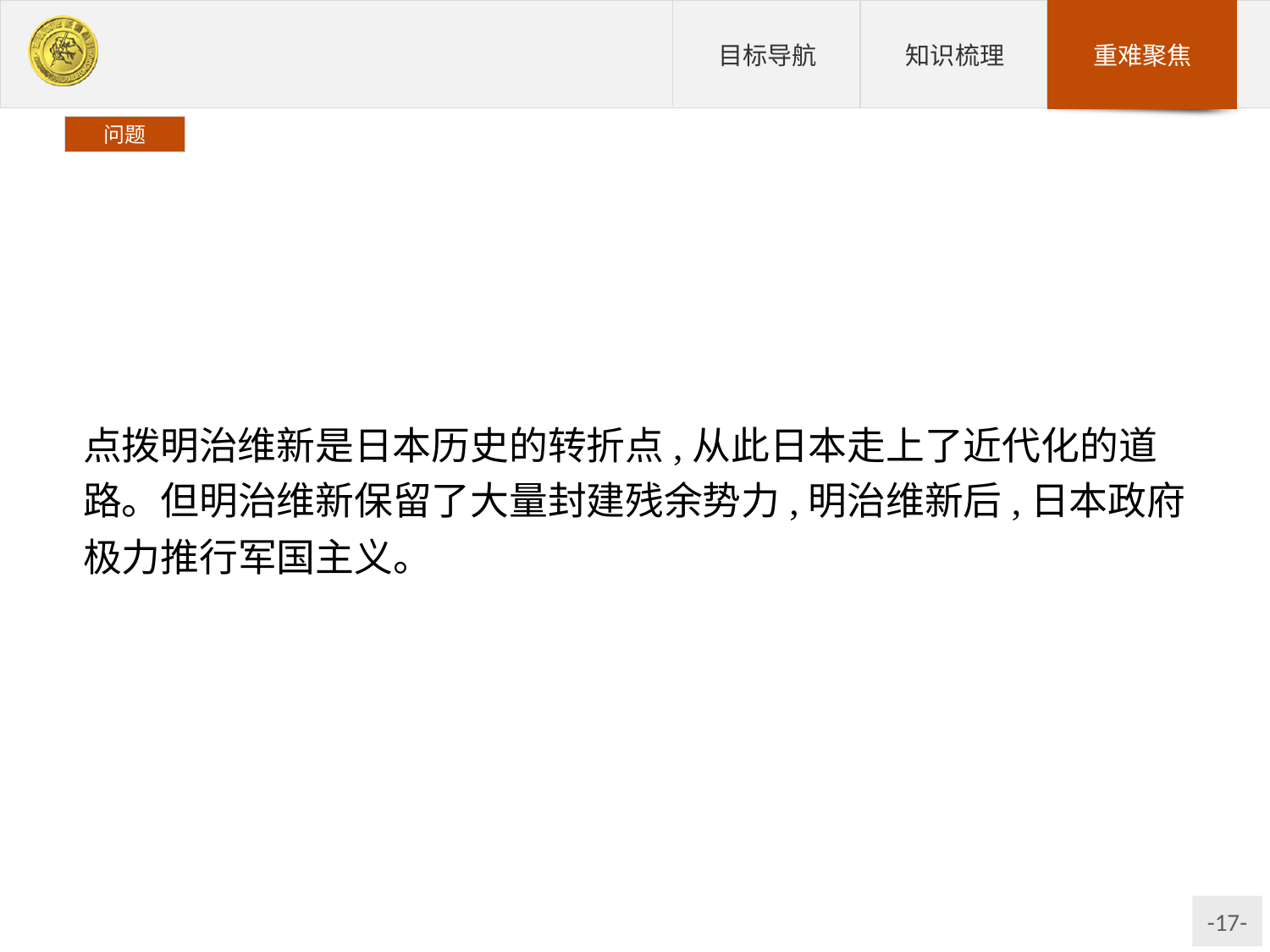

问题
点拨明治维新是日本历史的转折点,从此日本走上了近代化的道路。但明治维新保留了大量封建残余势力,明治维新后,日本政府极力推行军国主义。